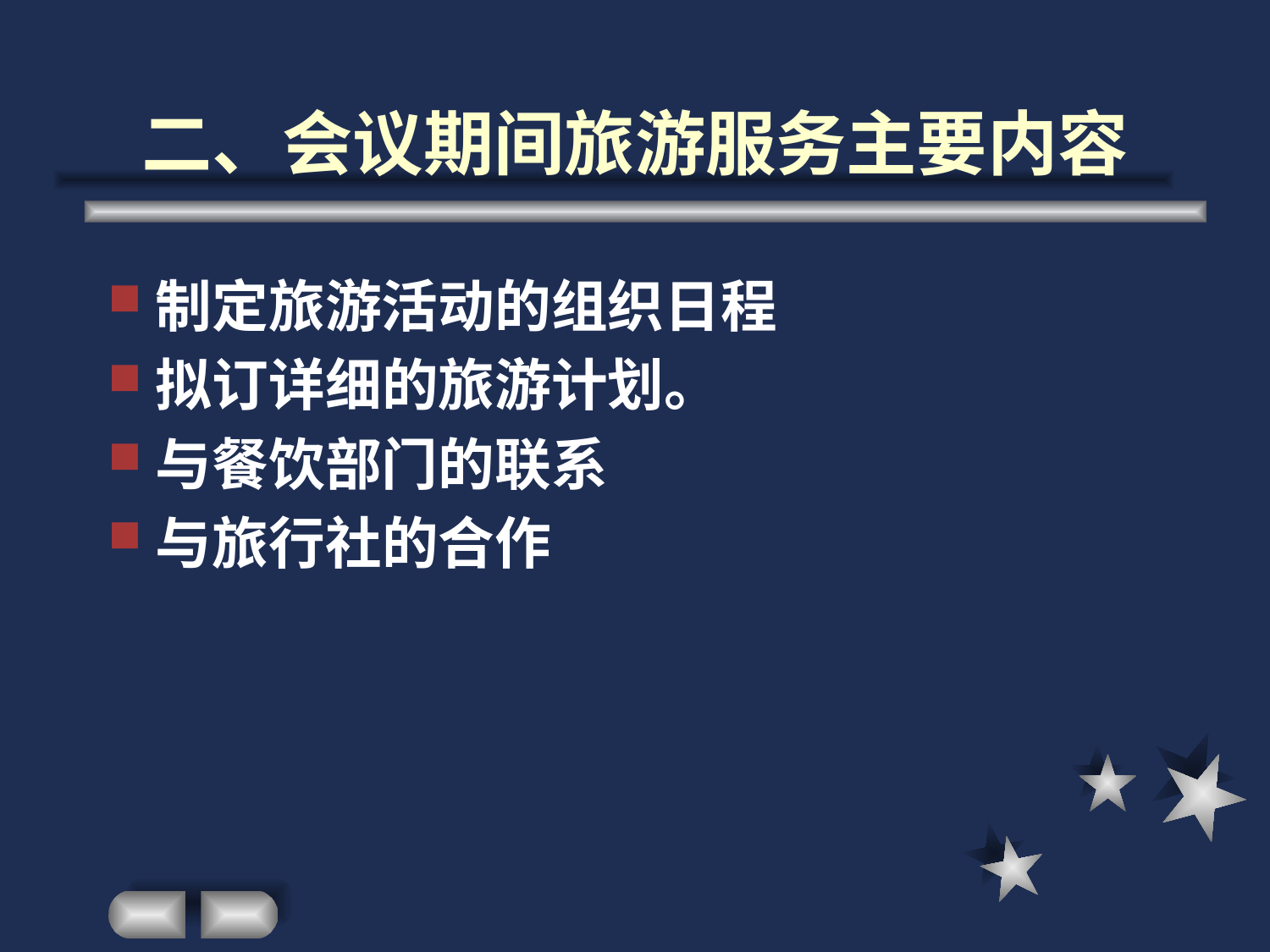

# 二、会议期间旅游服务主要内容
制定旅游活动的组织日程
拟订详细的旅游计划。
与餐饮部门的联系
与旅行社的合作